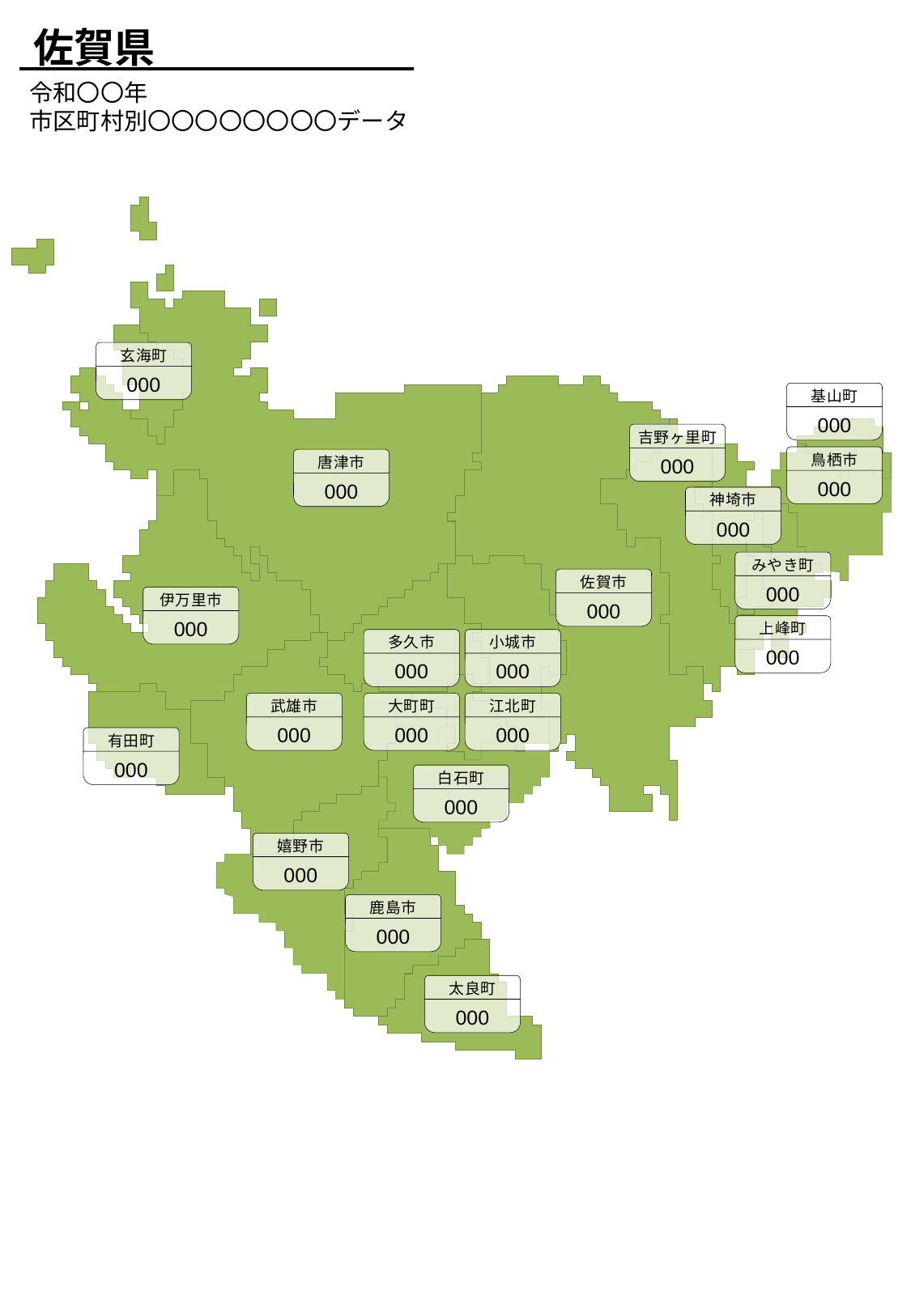

佐賀県
令和〇〇年
市区町村別〇〇〇〇〇〇〇〇データ

玄海町
000
基山町
000
吉野ヶ里町
000
鳥栖市
000
唐津市
000
神埼市
000
みやき町
000
佐賀市
000
伊万里市
000
上峰町
000
多久市
000
小城市
000
武雄市
000
大町町
000
江北町
000
有田町
000
白石町
000
嬉野市
000
鹿島市
000
太良町
000